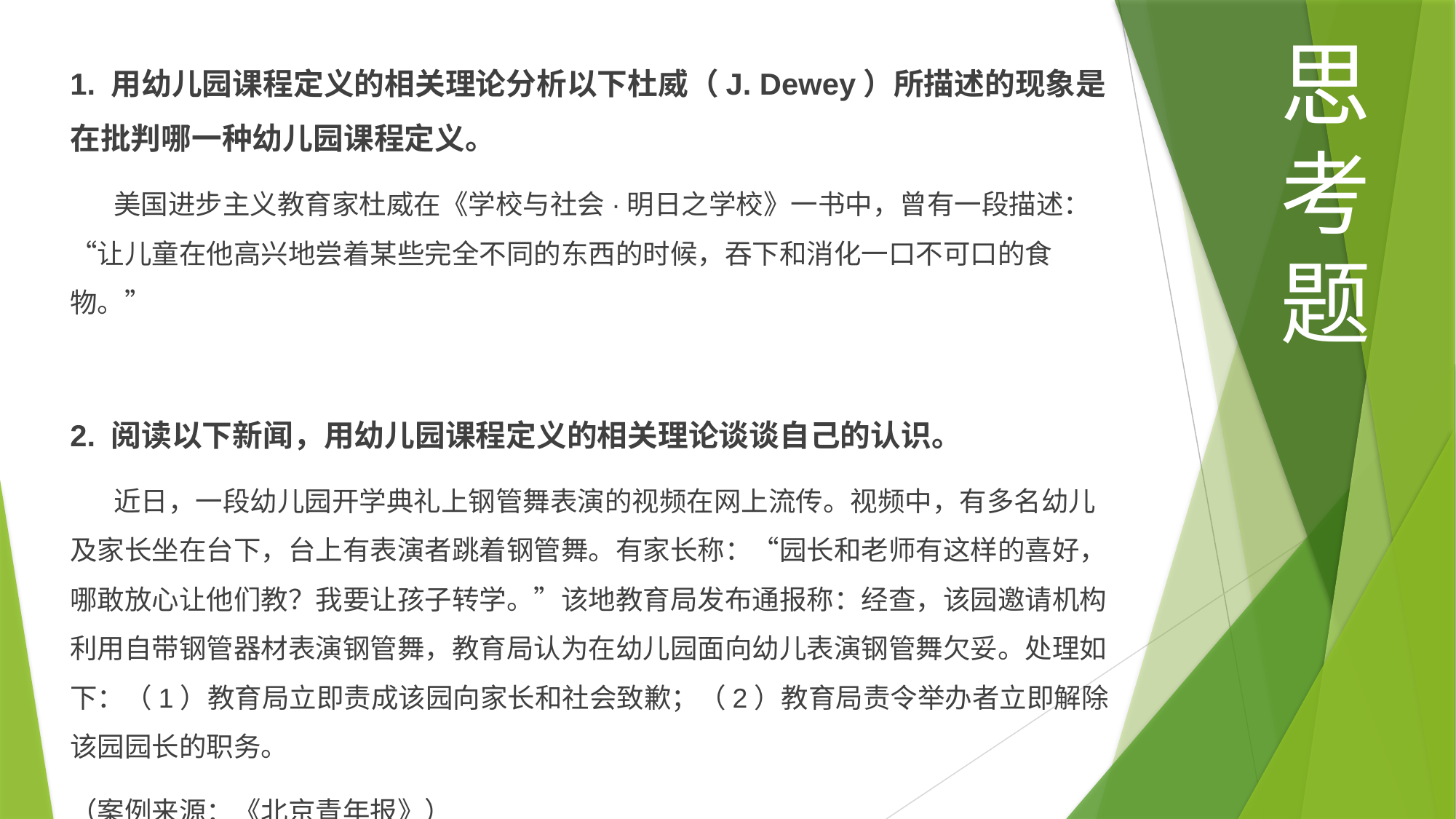

思考题
1. 用幼儿园课程定义的相关理论分析以下杜威（J. Dewey）所描述的现象是在批判哪一种幼儿园课程定义。
      美国进步主义教育家杜威在《学校与社会·明日之学校》一书中，曾有一段描述：“让儿童在他高兴地尝着某些完全不同的东西的时候，吞下和消化一口不可口的食物。”

2. 阅读以下新闻，用幼儿园课程定义的相关理论谈谈自己的认识。
      近日，一段幼儿园开学典礼上钢管舞表演的视频在网上流传。视频中，有多名幼儿及家长坐在台下，台上有表演者跳着钢管舞。有家长称：“园长和老师有这样的喜好，哪敢放心让他们教？我要让孩子转学。”该地教育局发布通报称：经查，该园邀请机构利用自带钢管器材表演钢管舞，教育局认为在幼儿园面向幼儿表演钢管舞欠妥。处理如下：（1）教育局立即责成该园向家长和社会致歉；（2）教育局责令举办者立即解除该园园长的职务。
（案例来源：《北京青年报》）